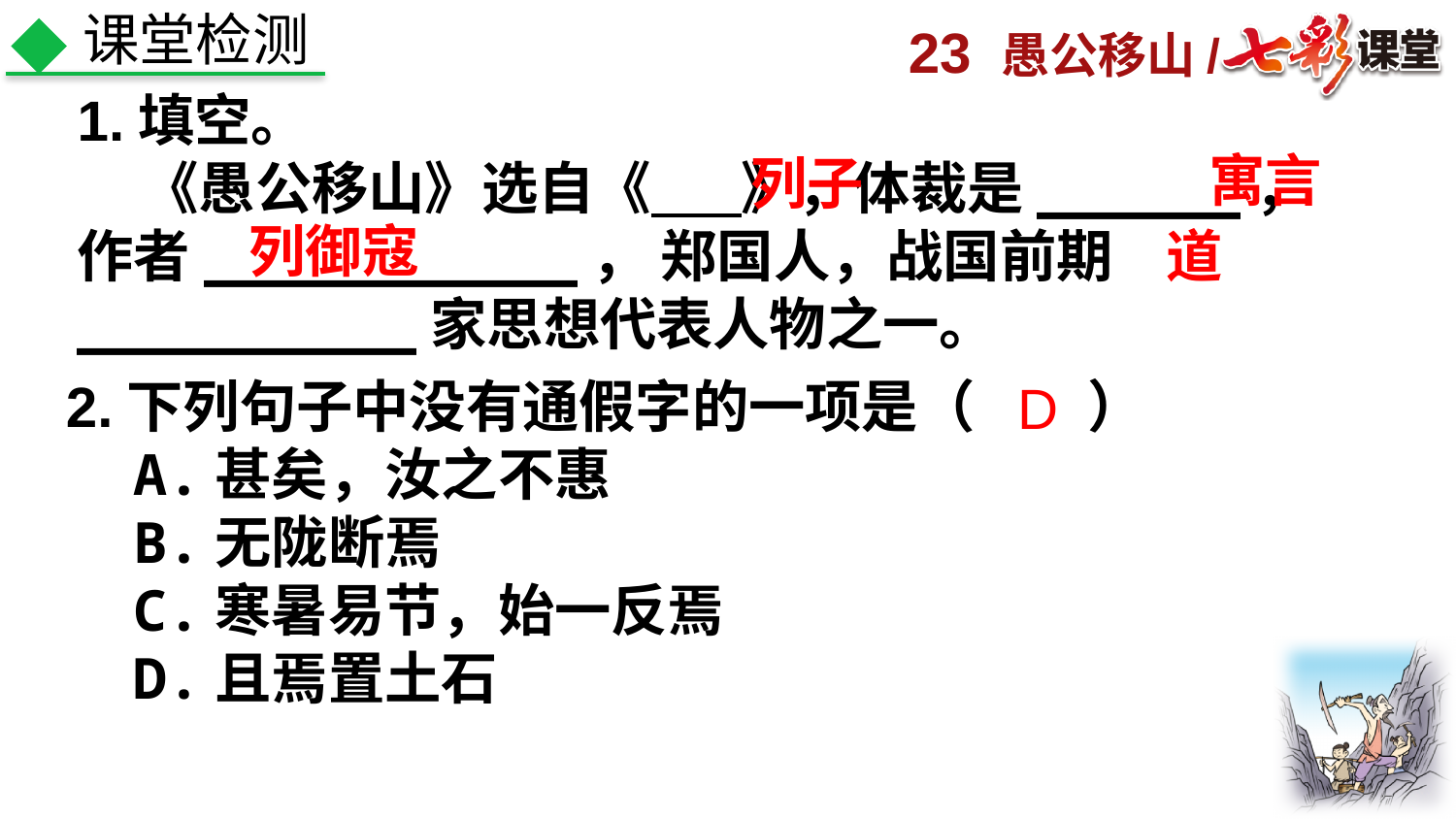

课堂检测

1.填空。
    《愚公移山》选自《       》，体裁是______，作者___________， 郑国人，战国前期__________家思想代表人物之一。
寓言
列子
列御寇
道
2.下列句子中没有通假字的一项是（　　）
  A.甚矣，汝之不惠
  B.无陇断焉
  C.寒暑易节，始一反焉
  D.且焉置土石
D